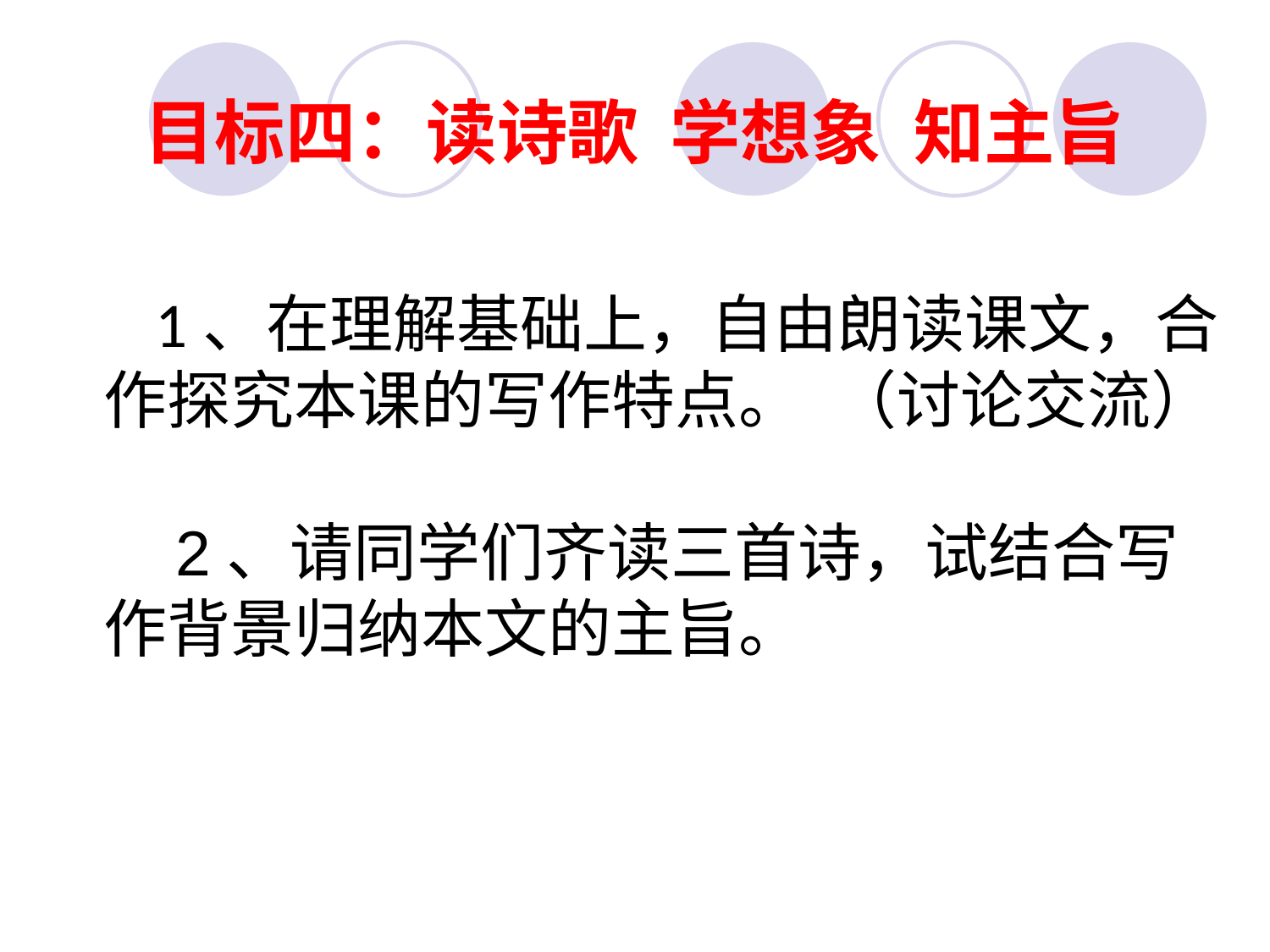

目标四：读诗歌  学想象  知主旨
 1、在理解基础上，自由朗读课文，合作探究本课的写作特点。 （讨论交流）

  2、请同学们齐读三首诗，试结合写作背景归纳本文的主旨。